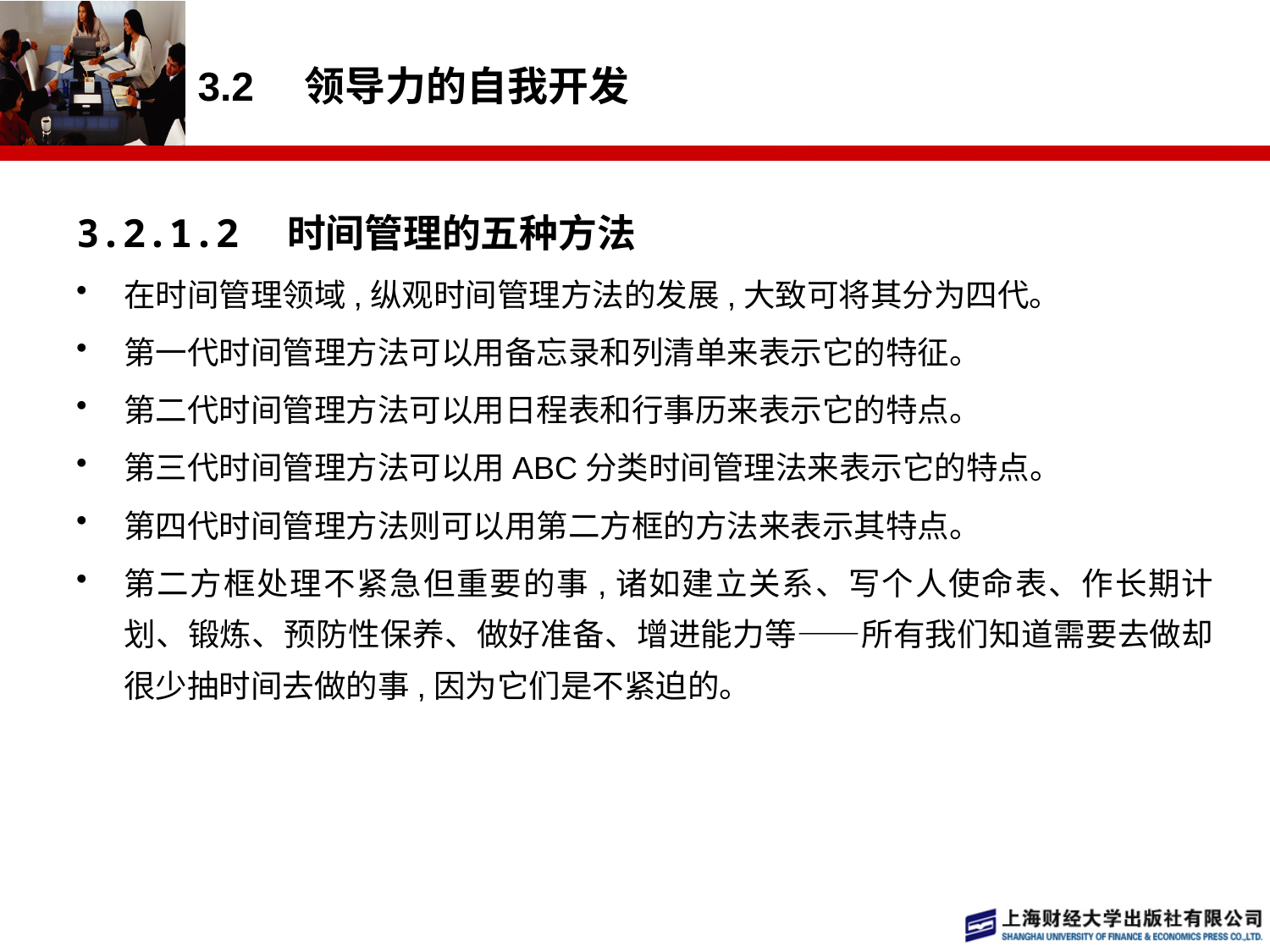

# 3.2　领导力的自我开发
3.2.1.2　时间管理的五种方法
在时间管理领域,纵观时间管理方法的发展,大致可将其分为四代。
第一代时间管理方法可以用备忘录和列清单来表示它的特征。
第二代时间管理方法可以用日程表和行事历来表示它的特点。
第三代时间管理方法可以用ABC分类时间管理法来表示它的特点。
第四代时间管理方法则可以用第二方框的方法来表示其特点。
第二方框处理不紧急但重要的事,诸如建立关系、写个人使命表、作长期计划、锻炼、预防性保养、做好准备、增进能力等——所有我们知道需要去做却很少抽时间去做的事,因为它们是不紧迫的。